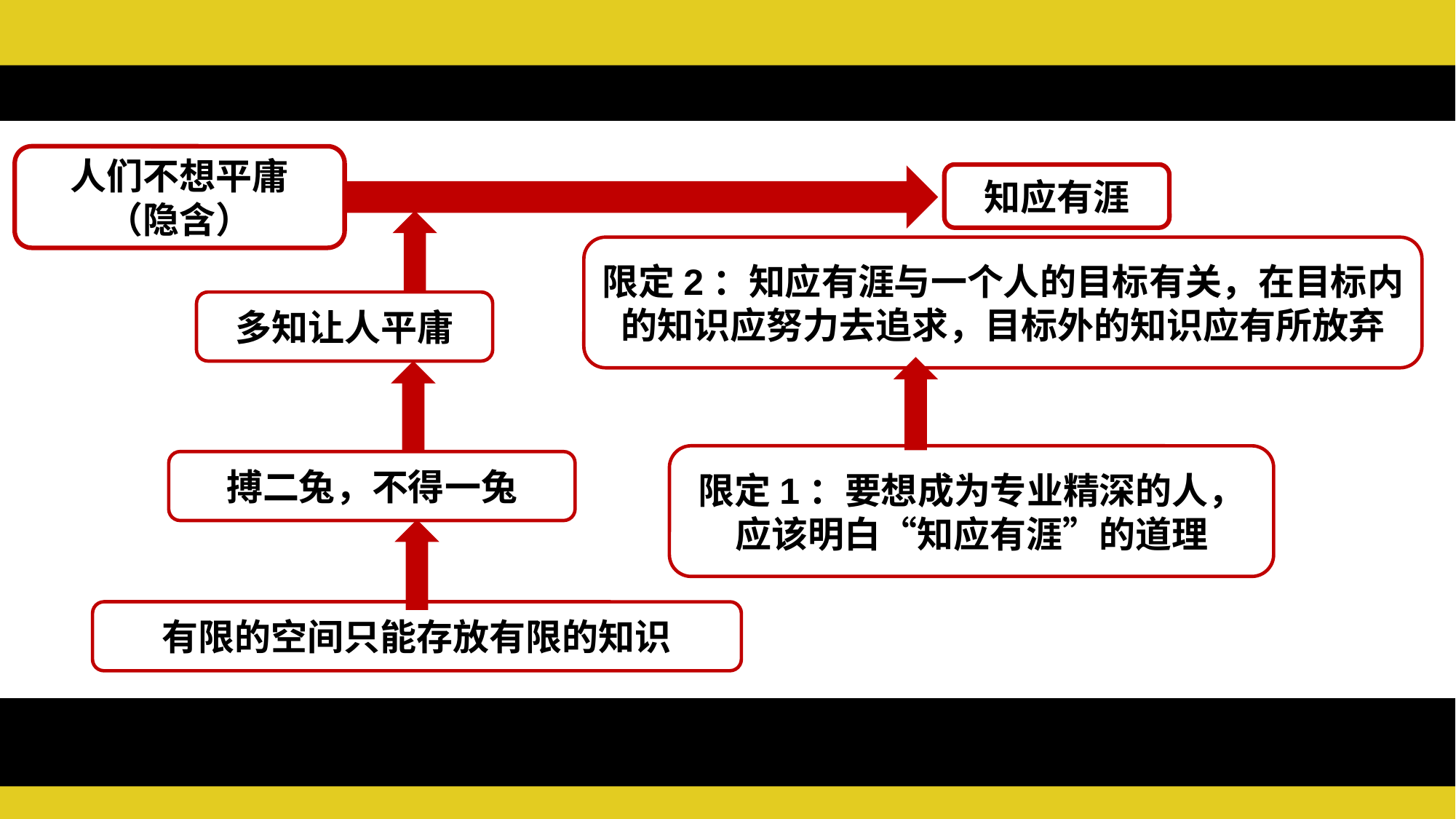

人们不想平庸
（隐含）
知应有涯

限定2：知应有涯与一个人的目标有关，在目标内的知识应努力去追求，目标外的知识应有所放弃
多知让人平庸

限定1：要想成为专业精深的人，应该明白“知应有涯”的道理
搏二兔，不得一兔

有限的空间只能存放有限的知识